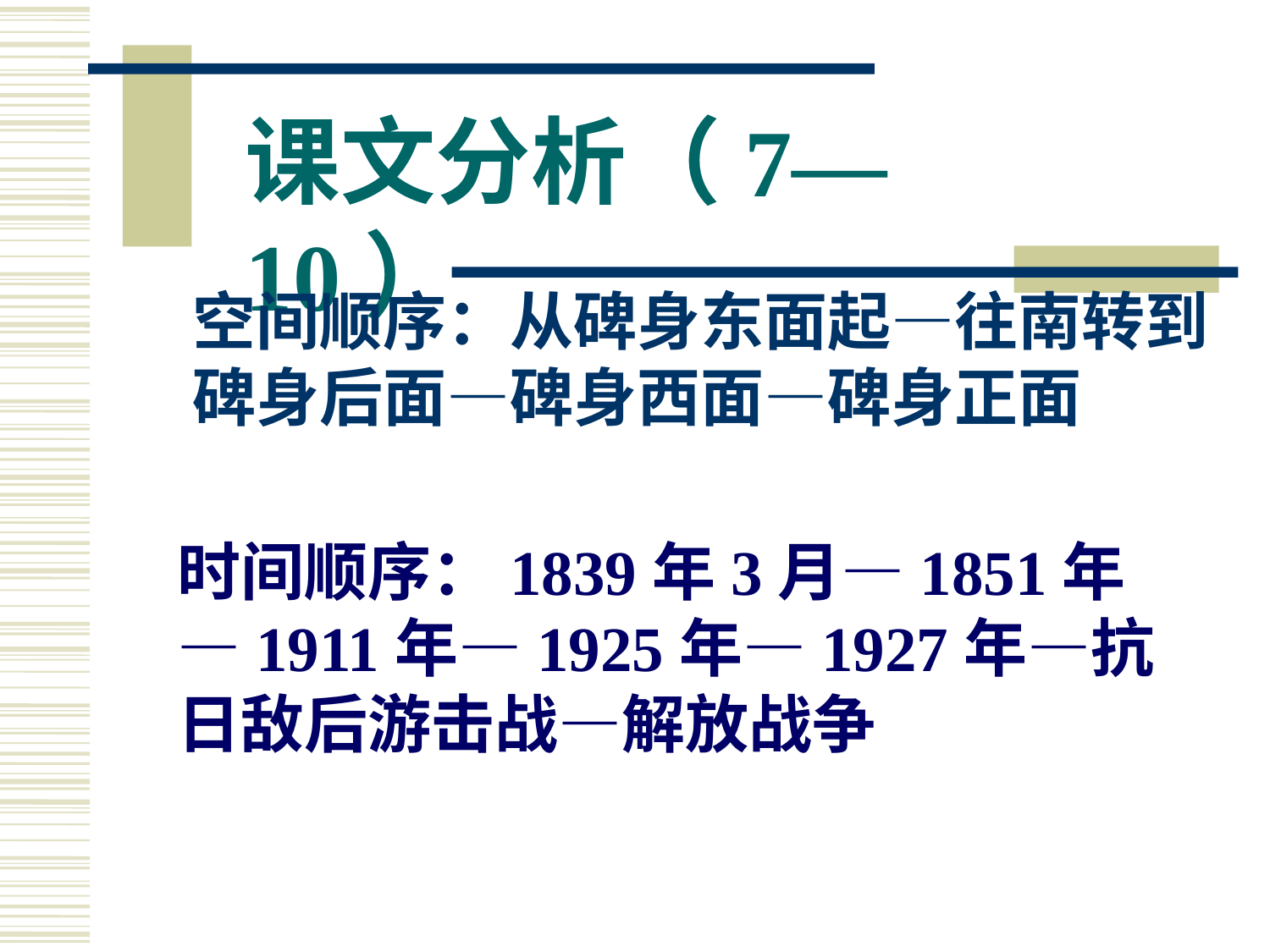

课文分析（7—10）

空间顺序：从碑身东面起—往南转到碑身后面—碑身西面—碑身正面

时间顺序：1839年3月—1851年—1911年—1925年—1927年—抗日敌后游击战—解放战争